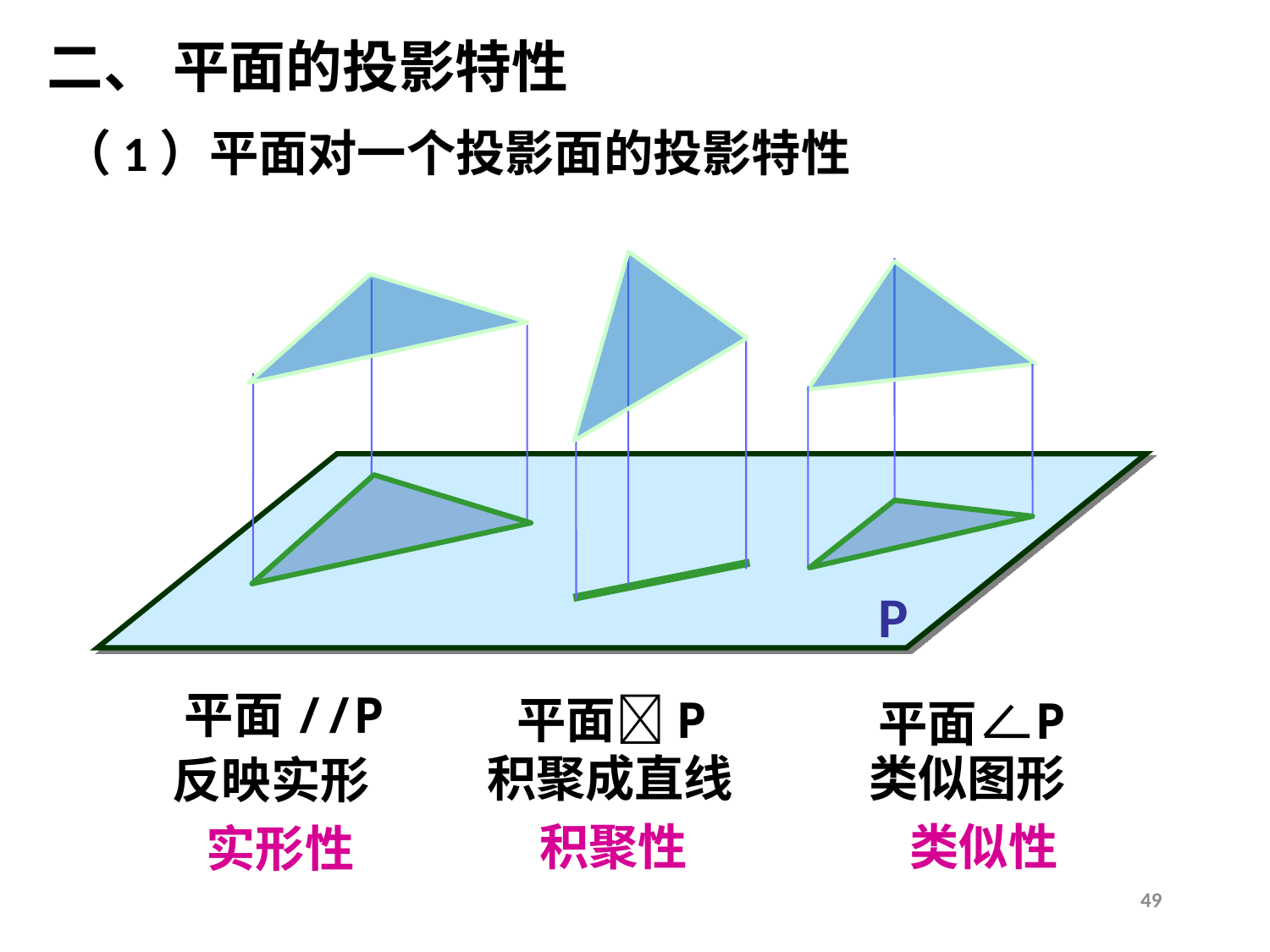

二、 平面的投影特性
（1）平面对一个投影面的投影特性

P
平面//P
平面⊥P
P
平面

积聚成直线
类似图形
反映实形
 积聚性
 类似性
实形性
49